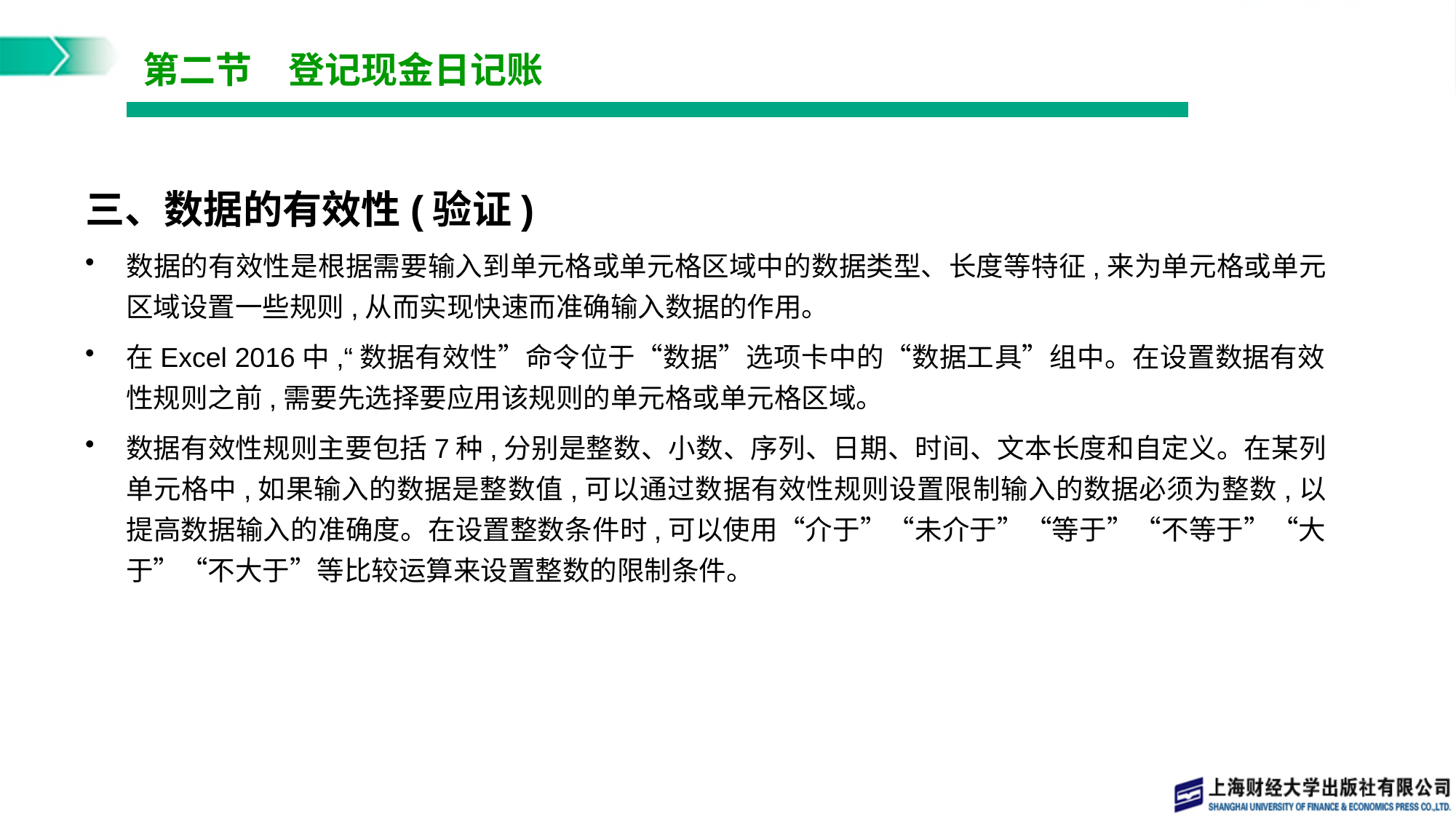

# 第二节　登记现金日记账
三、数据的有效性(验证)
数据的有效性是根据需要输入到单元格或单元格区域中的数据类型、长度等特征,来为单元格或单元区域设置一些规则,从而实现快速而准确输入数据的作用。
在Excel 2016中,“数据有效性”命令位于“数据”选项卡中的“数据工具”组中。在设置数据有效性规则之前,需要先选择要应用该规则的单元格或单元格区域。
数据有效性规则主要包括7种,分别是整数、小数、序列、日期、时间、文本长度和自定义。在某列单元格中,如果输入的数据是整数值,可以通过数据有效性规则设置限制输入的数据必须为整数,以提高数据输入的准确度。在设置整数条件时,可以使用“介于”“未介于”“等于”“不等于”“大于”“不大于”等比较运算来设置整数的限制条件。